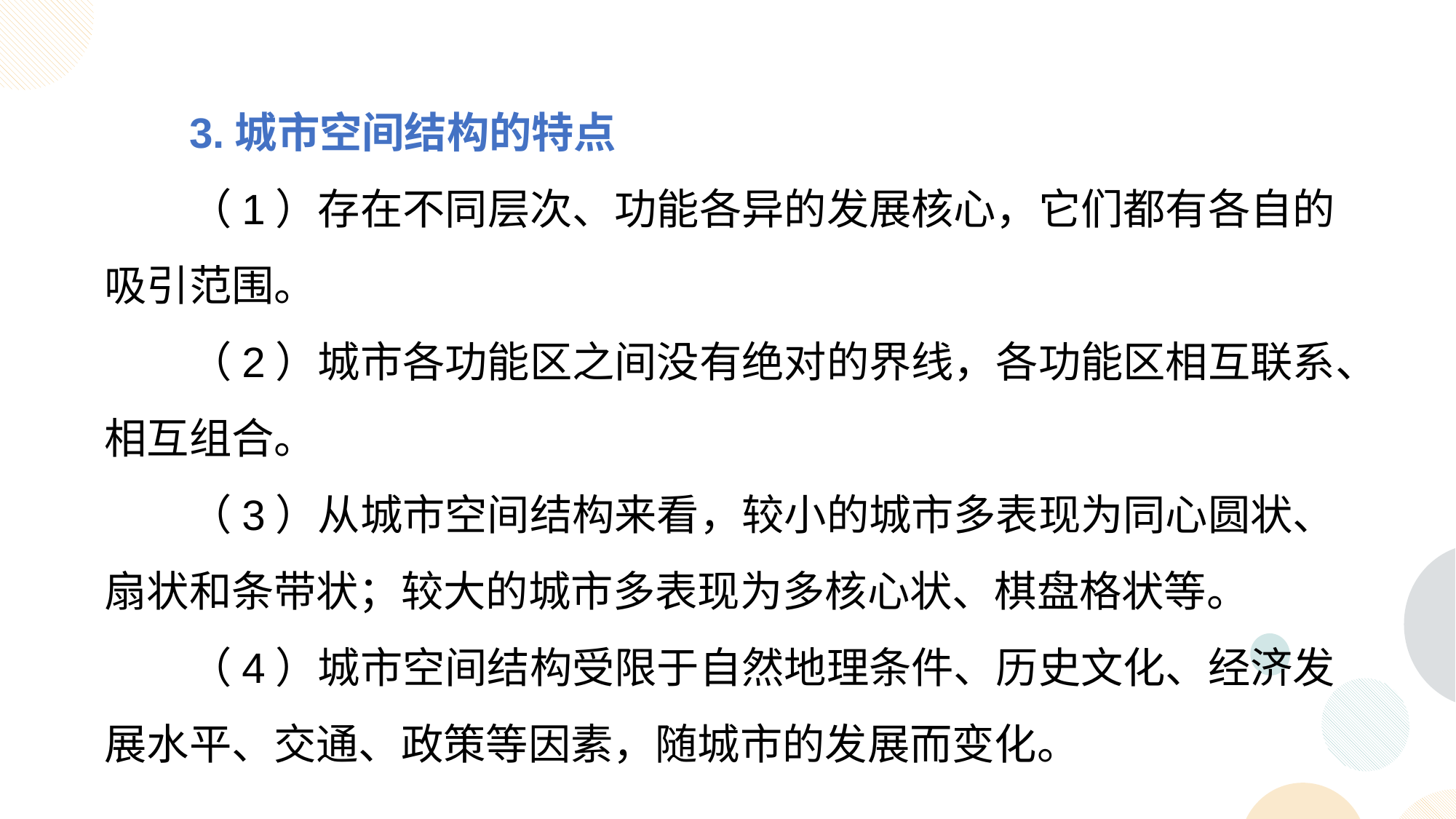

3.城市空间结构的特点
（1）存在不同层次、功能各异的发展核心，它们都有各自的吸引范围。
（2）城市各功能区之间没有绝对的界线，各功能区相互联系、相互组合。
（3）从城市空间结构来看，较小的城市多表现为同心圆状、扇状和条带状；较大的城市多表现为多核心状、棋盘格状等。
（4）城市空间结构受限于自然地理条件、历史文化、经济发展水平、交通、政策等因素，随城市的发展而变化。